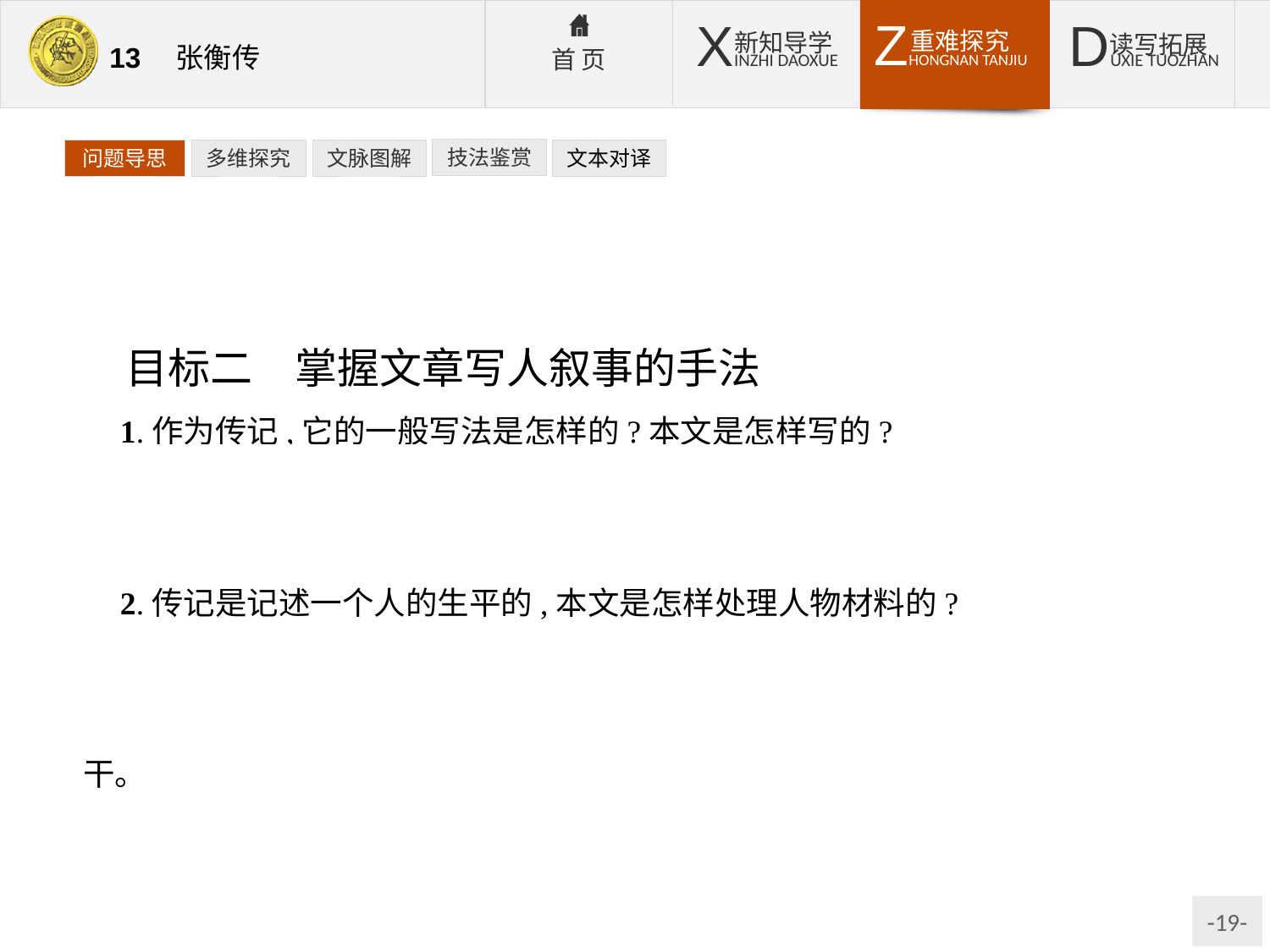

技法鉴赏
文本对译
问题导思
多维探究
文脉图解
目标二　掌握文章写人叙事的手法
1.作为传记,它的一般写法是怎样的?本文是怎样写的?
提示:按照传记的体例,开头介绍人物的姓名、籍贯,再介绍人物的事迹,结尾写到他死的年代。本文是完全按照一般传记体例的写法来写的。
2.传记是记述一个人的生平的,本文是怎样处理人物材料的?
提示:只记述人物一生中的重要事件。本文先介绍了张衡的品格和他卓越的文学才能;重点写他一生中最突出的辉煌的科学成就,最后介绍了他政治上的才干。